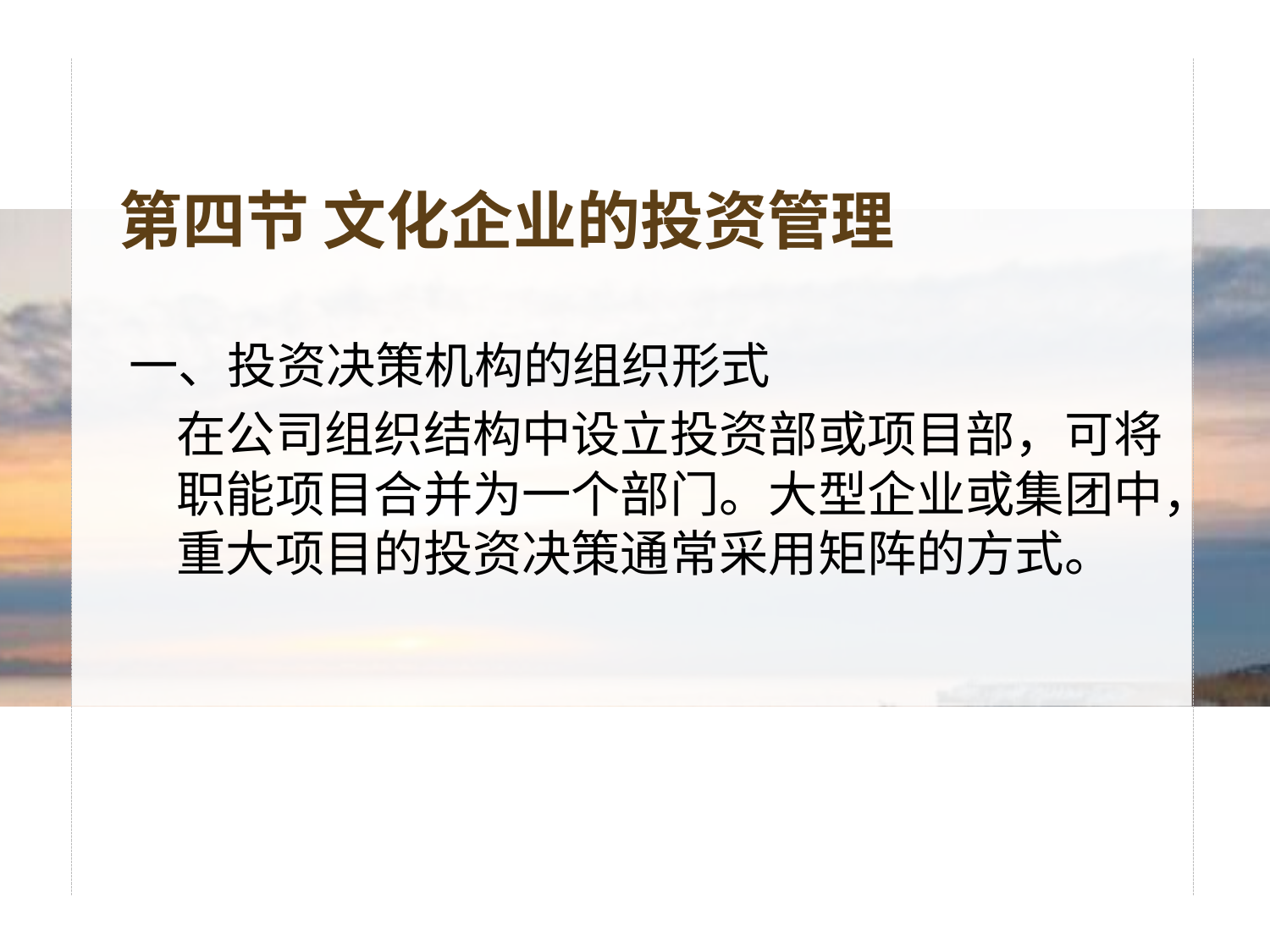

第四节 文化企业的投资管理
一、投资决策机构的组织形式
	在公司组织结构中设立投资部或项目部，可将职能项目合并为一个部门。大型企业或集团中，重大项目的投资决策通常采用矩阵的方式。